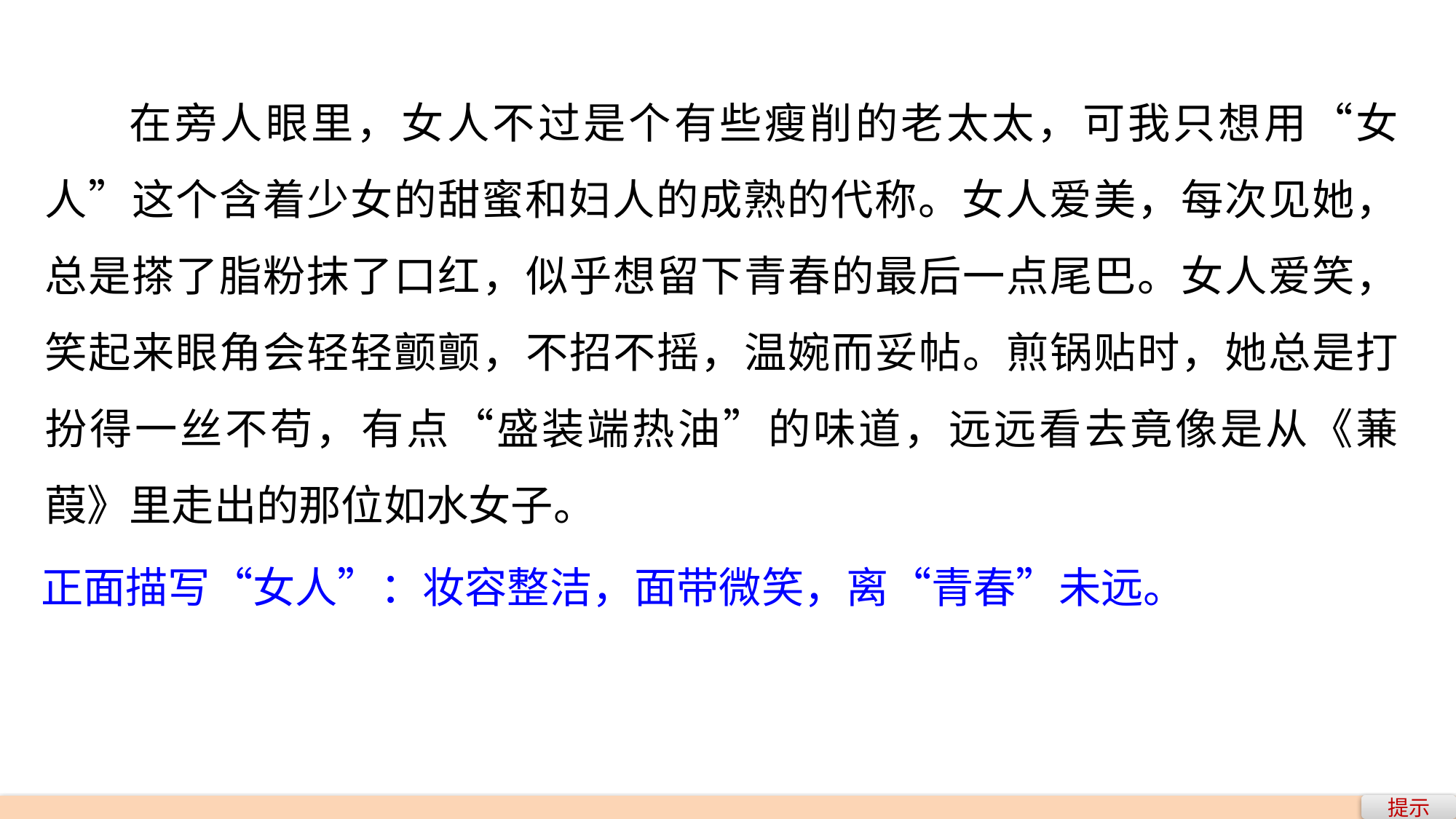

在旁人眼里，女人不过是个有些瘦削的老太太，可我只想用“女人”这个含着少女的甜蜜和妇人的成熟的代称。女人爱美，每次见她，总是搽了脂粉抹了口红，似乎想留下青春的最后一点尾巴。女人爱笑，笑起来眼角会轻轻颤颤，不招不摇，温婉而妥帖。煎锅贴时，她总是打扮得一丝不苟，有点“盛装端热油”的味道，远远看去竟像是从《蒹葭》里走出的那位如水女子。
正面描写“女人”：妆容整洁，面带微笑，离“青春”未远。
提示